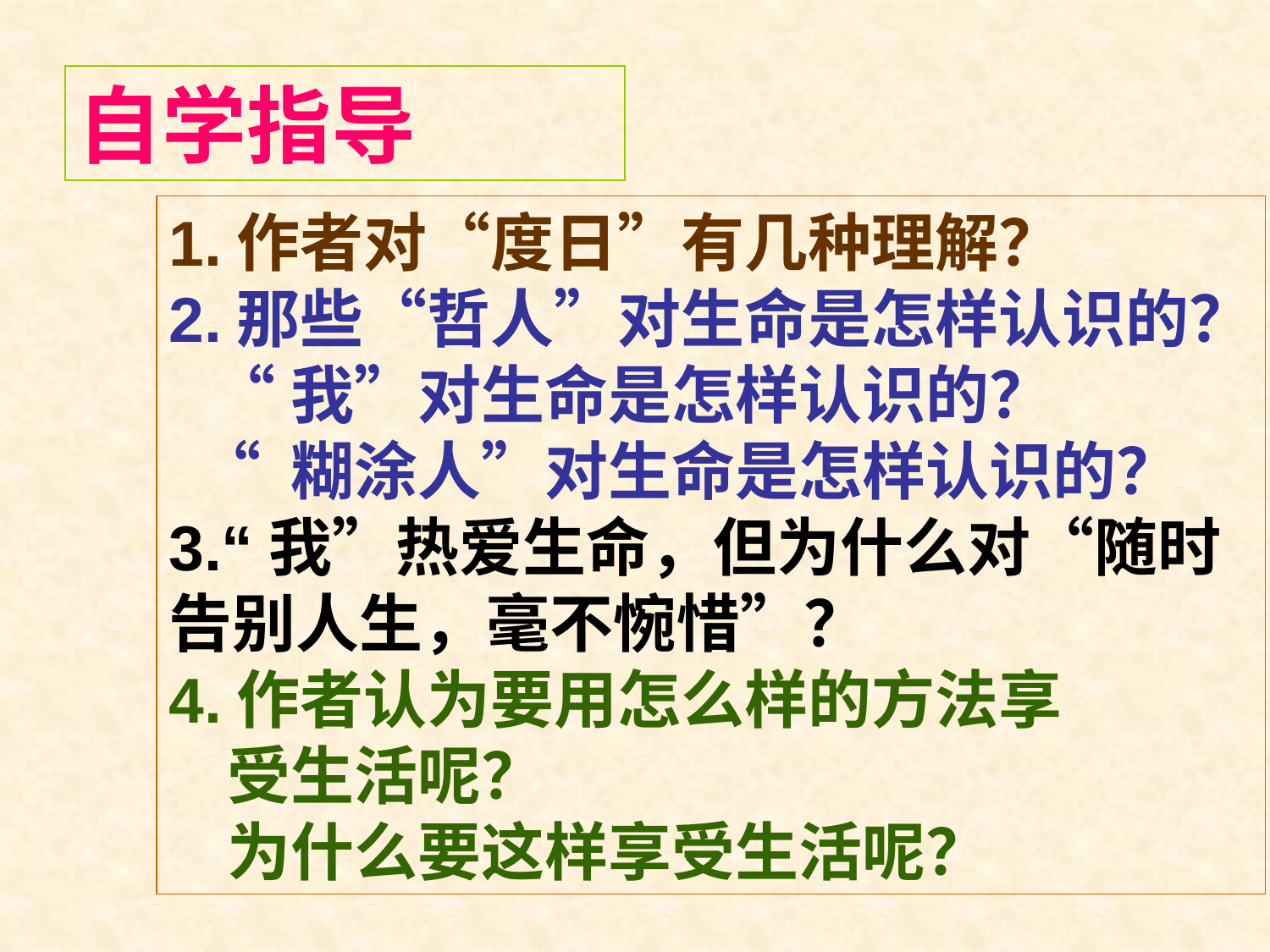

自学指导
1.作者对“度日”有几种理解？
2.那些“哲人”对生命是怎样认识的？
   “我”对生命是怎样认识的？
  “ 糊涂人”对生命是怎样认识的？
3.“我”热爱生命，但为什么对“随时
告别人生，毫不惋惜”？
4.作者认为要用怎么样的方法享
   受生活呢？
   为什么要这样享受生活呢？